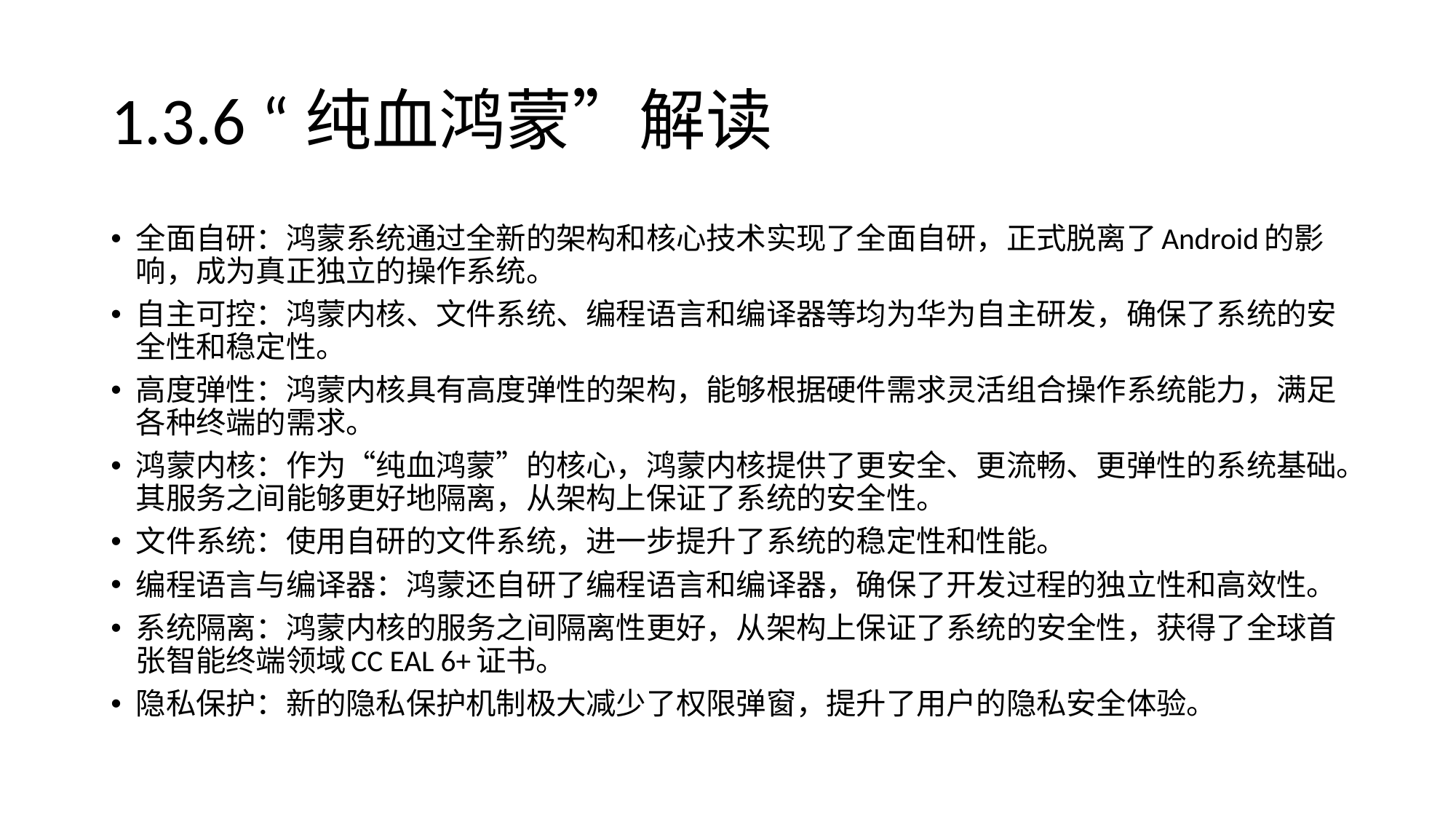

# 1.3.6 “纯血鸿蒙”解读
全面自研：鸿蒙系统通过全新的架构和核心技术实现了全面自研，正式脱离了Android的影响，成为真正独立的操作系统。
自主可控：鸿蒙内核、文件系统、编程语言和编译器等均为华为自主研发，确保了系统的安全性和稳定性。
高度弹性：鸿蒙内核具有高度弹性的架构，能够根据硬件需求灵活组合操作系统能力，满足各种终端的需求。
鸿蒙内核：作为“纯血鸿蒙”的核心，鸿蒙内核提供了更安全、更流畅、更弹性的系统基础。其服务之间能够更好地隔离，从架构上保证了系统的安全性。
文件系统：使用自研的文件系统，进一步提升了系统的稳定性和性能。
编程语言与编译器：鸿蒙还自研了编程语言和编译器，确保了开发过程的独立性和高效性。
系统隔离：鸿蒙内核的服务之间隔离性更好，从架构上保证了系统的安全性，获得了全球首张智能终端领域CC EAL 6+证书。
隐私保护：新的隐私保护机制极大减少了权限弹窗，提升了用户的隐私安全体验。